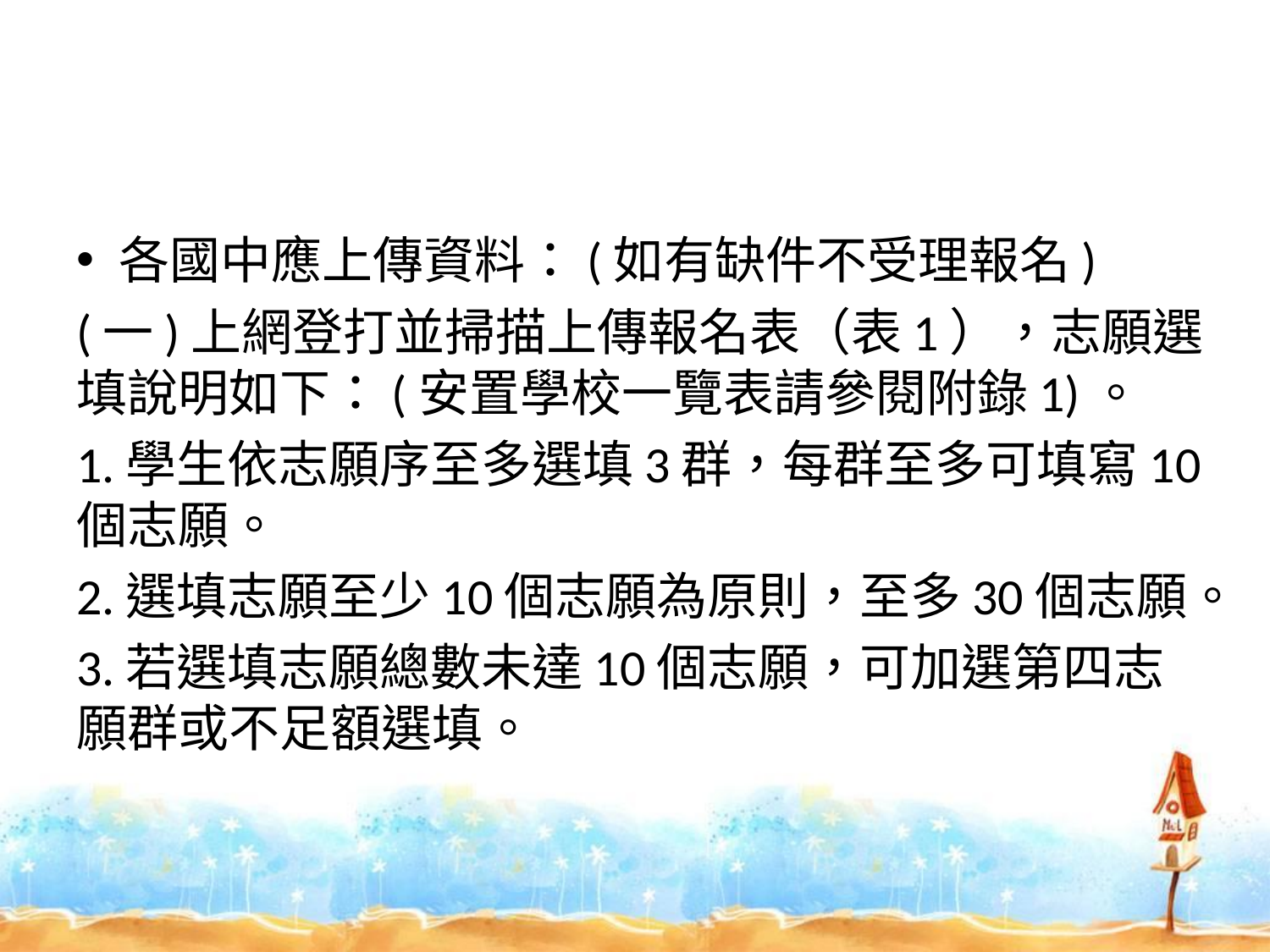

#
各國中應上傳資料：(如有缺件不受理報名)
(一)上網登打並掃描上傳報名表（表1），志願選填說明如下：(安置學校一覽表請參閱附錄1)。
1.學生依志願序至多選填3群，每群至多可填寫10個志願。
2.選填志願至少10個志願為原則，至多30個志願。
3.若選填志願總數未達10個志願，可加選第四志願群或不足額選填。